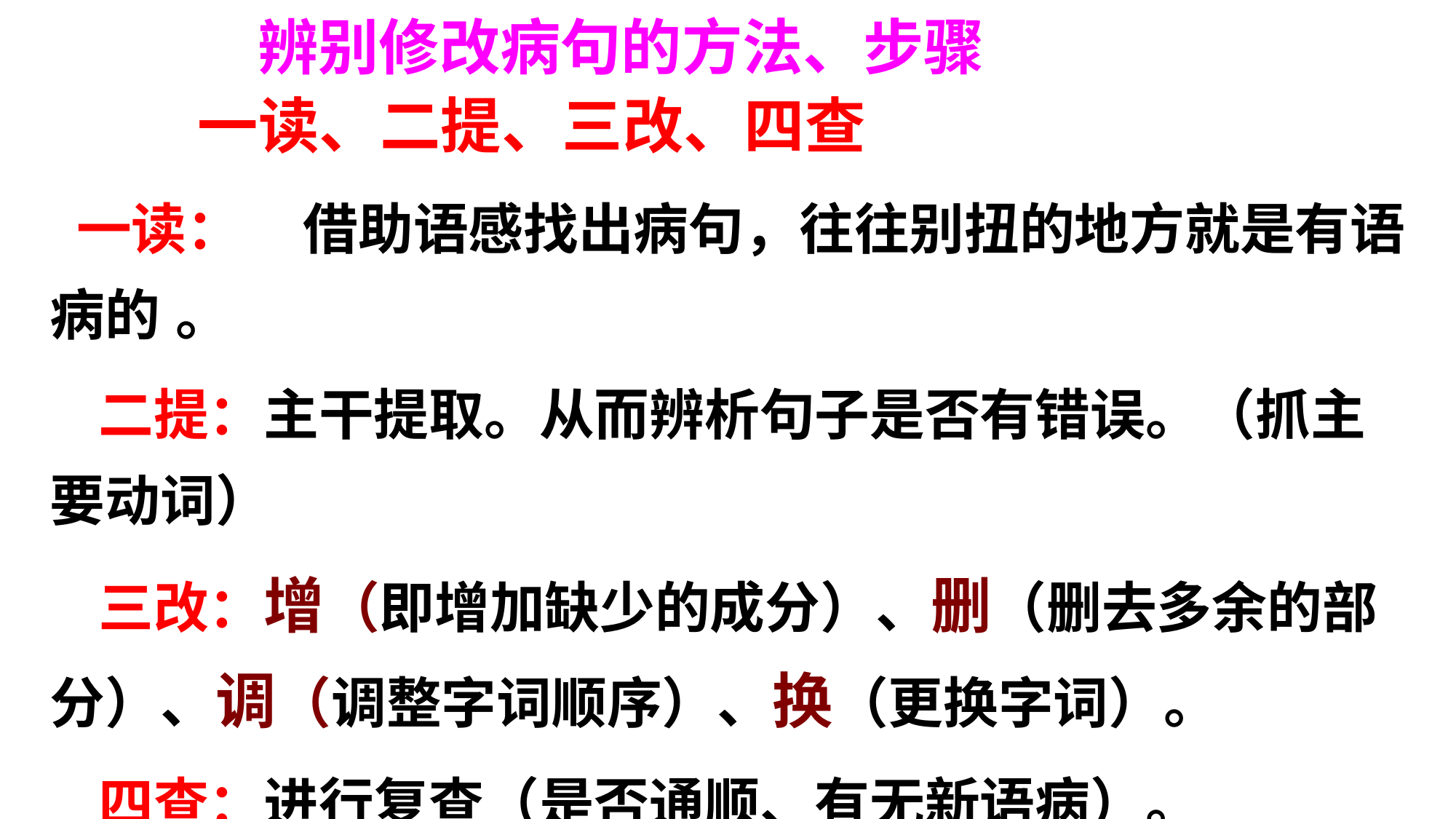

# 辨别修改病句的方法、步骤
                                                       一读、二提、三改、四查
    一读：    借助语感找出病句，往往别扭的地方就是有语病的 。
    二提：主干提取。从而辨析句子是否有错误。（抓主要动词）
    三改：增（即增加缺少的成分）、删（删去多余的部分）、调（调整字词顺序）、换（更换字词）。
    四查：进行复查（是否通顺、有无新语病）。